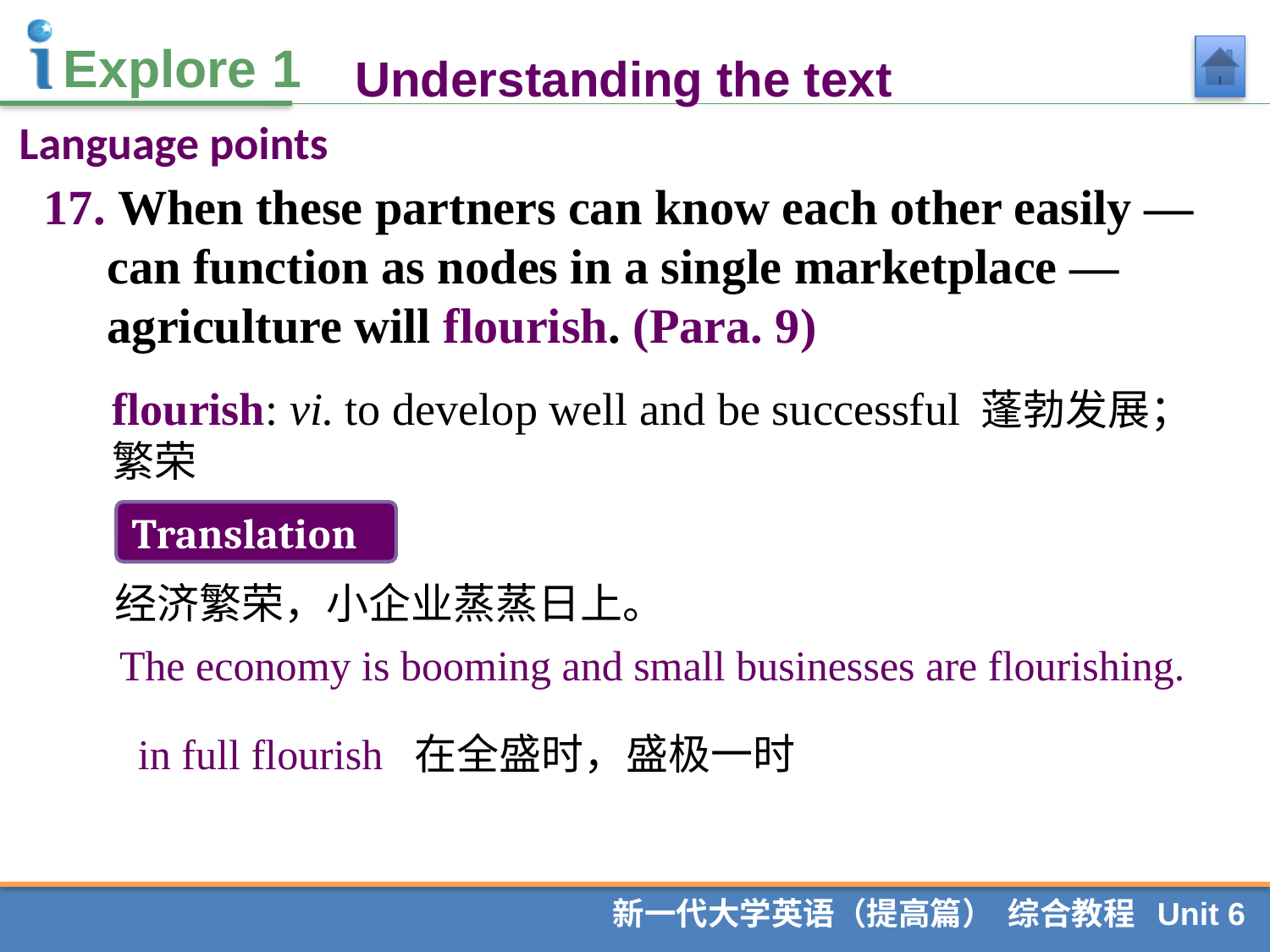

Understanding the text
Language points
17. When these partners can know each other easily — can function as nodes in a single marketplace — agriculture will flourish. (Para. 9)
flourish: vi. to develop well and be successful 蓬勃发展；繁荣
Translation
经济繁荣，小企业蒸蒸日上。
The economy is booming and small businesses are flourishing.
 in full flourish  在全盛时，盛极一时